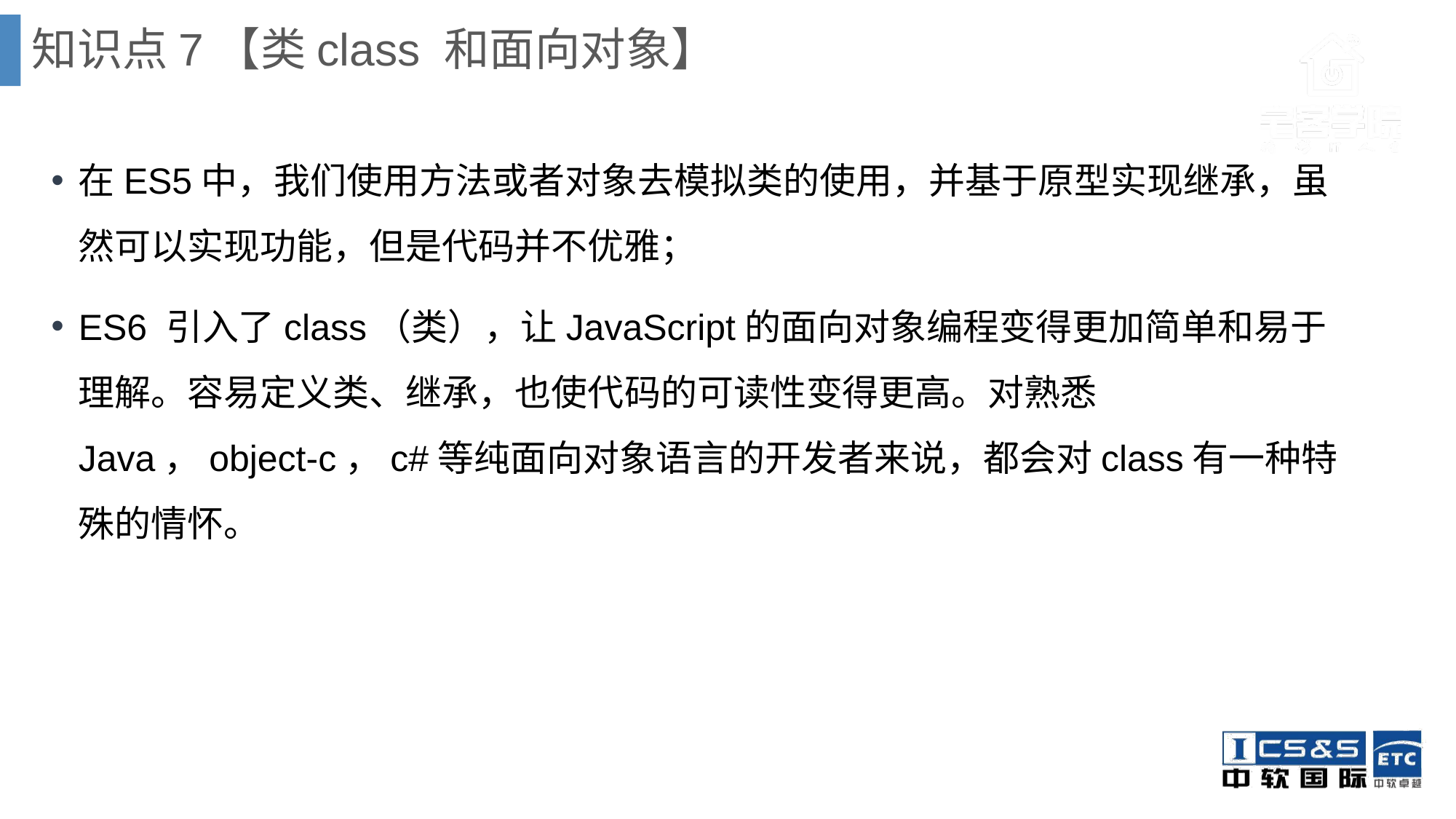

知识点7【类class 和面向对象】
在ES5中，我们使用方法或者对象去模拟类的使用，并基于原型实现继承，虽然可以实现功能，但是代码并不优雅；
ES6 引入了class（类），让JavaScript的面向对象编程变得更加简单和易于理解。容易定义类、继承，也使代码的可读性变得更高。对熟悉Java，object-c，c#等纯面向对象语言的开发者来说，都会对class有一种特殊的情怀。